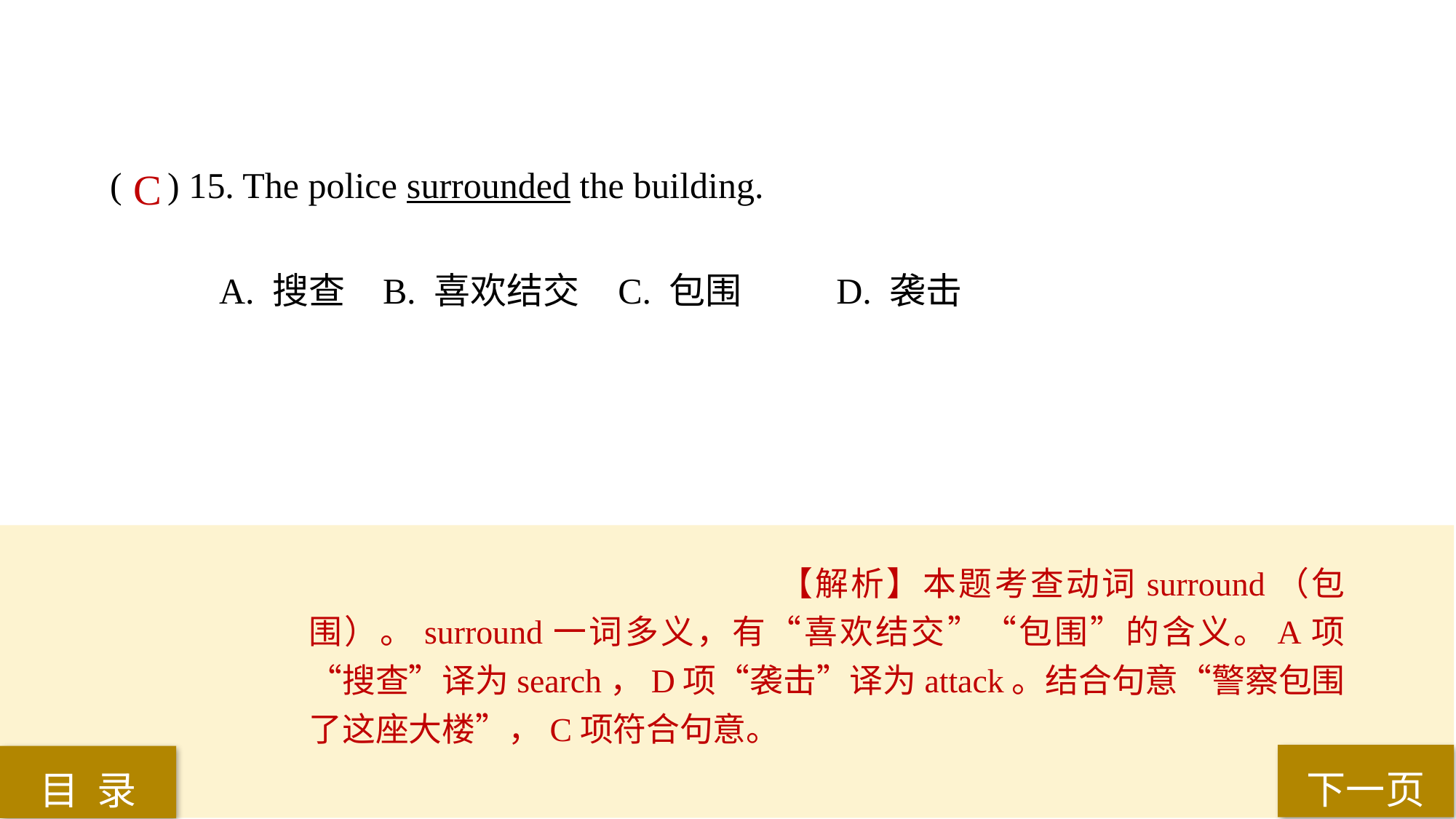

(     ) 15. The police surrounded the building.

A. 搜查 	B. 喜欢结交	 C. 包围	 D. 袭击
C
【解析】本题考查动词surround（包围）。surround一词多义，有“喜欢结交”“包围”的含义。A项“搜查”译为search，D项“袭击”译为attack。结合句意“警察包围了这座大楼”，C项符合句意。